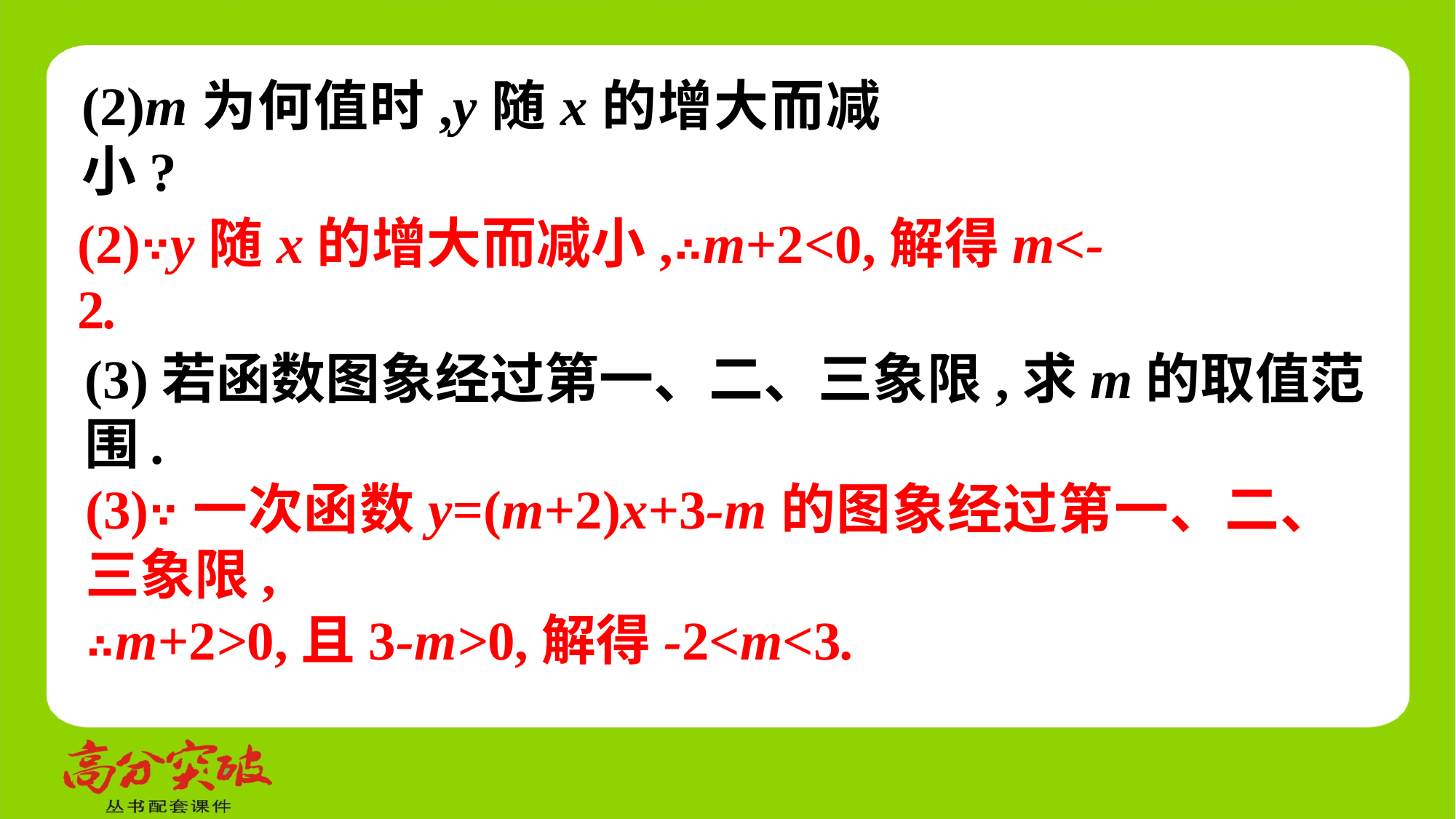

(2)m为何值时,y随x的增大而减小?
(2)∵y随x的增大而减小,∴m+2<0,解得m<-2.
(3)若函数图象经过第一、二、三象限,求m的取值范围.
(3)∵一次函数y=(m+2)x+3-m的图象经过第一、二、三象限,
∴m+2>0,且3-m>0,解得-2<m<3.